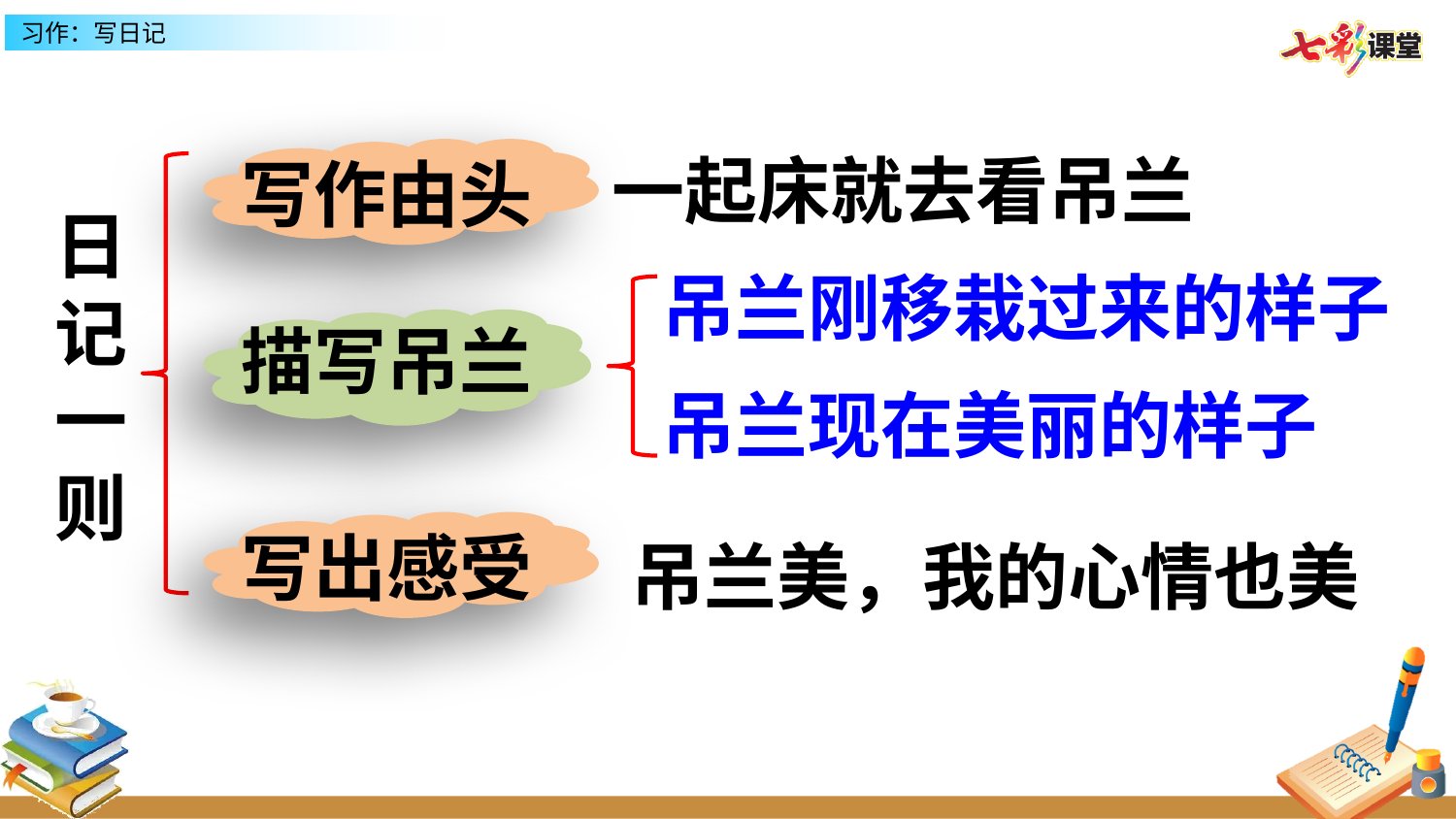

一起床就去看吊兰

写作由头

日记一则
吊兰刚移栽过来的样子

描写吊兰

吊兰现在美丽的样子

写出感受
吊兰美，我的心情也美